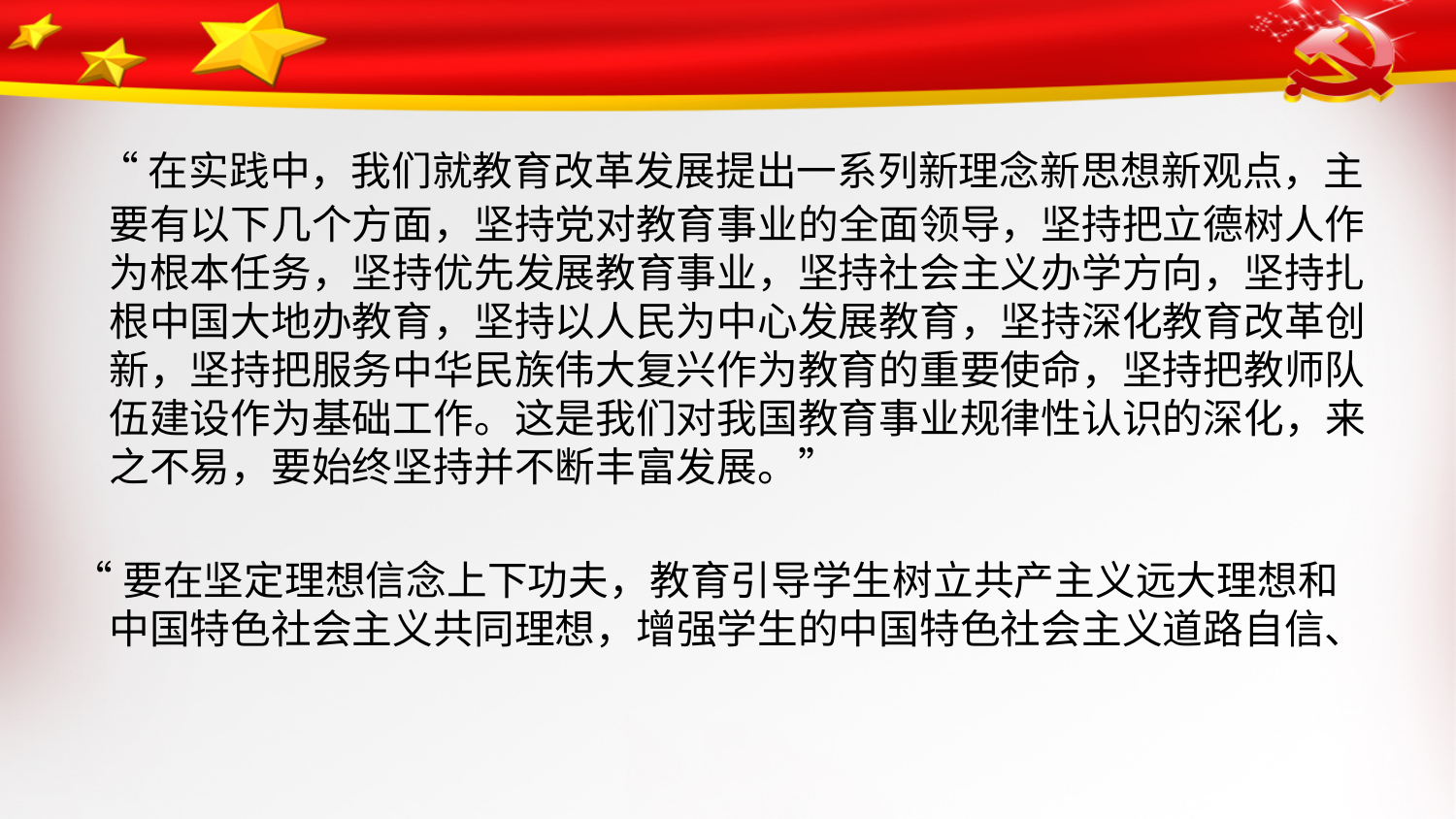

#
   “在实践中，我们就教育改革发展提出一系列新理念新思想新观点，主要有以下几个方面，坚持党对教育事业的全面领导，坚持把立德树人作为根本任务，坚持优先发展教育事业，坚持社会主义办学方向，坚持扎根中国大地办教育，坚持以人民为中心发展教育，坚持深化教育改革创新，坚持把服务中华民族伟大复兴作为教育的重要使命，坚持把教师队伍建设作为基础工作。这是我们对我国教育事业规律性认识的深化，来之不易，要始终坚持并不断丰富发展。”

  “要在坚定理想信念上下功夫，教育引导学生树立共产主义远大理想和中国特色社会主义共同理想，增强学生的中国特色社会主义道路自信、